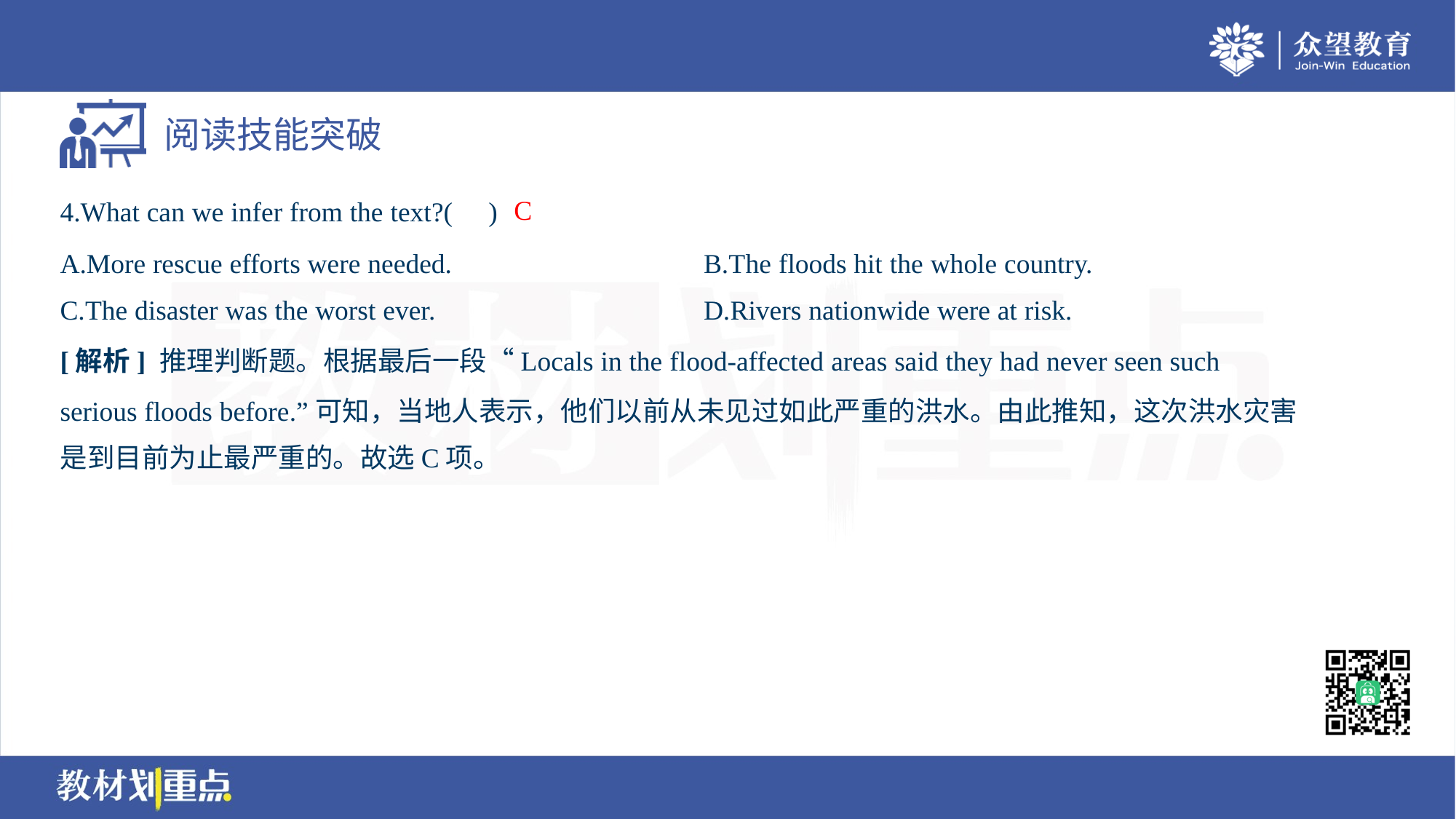

C
4.What can we infer from the text?(     )
A.More rescue efforts were needed.	B.The floods hit the whole country.
C.The disaster was the worst ever.	D.Rivers nationwide were at risk.
[解析] 推理判断题。根据最后一段“Locals in the flood-affected areas said they had never seen such
serious floods before.”可知，当地人表示，他们以前从未见过如此严重的洪水。由此推知，这次洪水灾害
是到目前为止最严重的。故选C项。